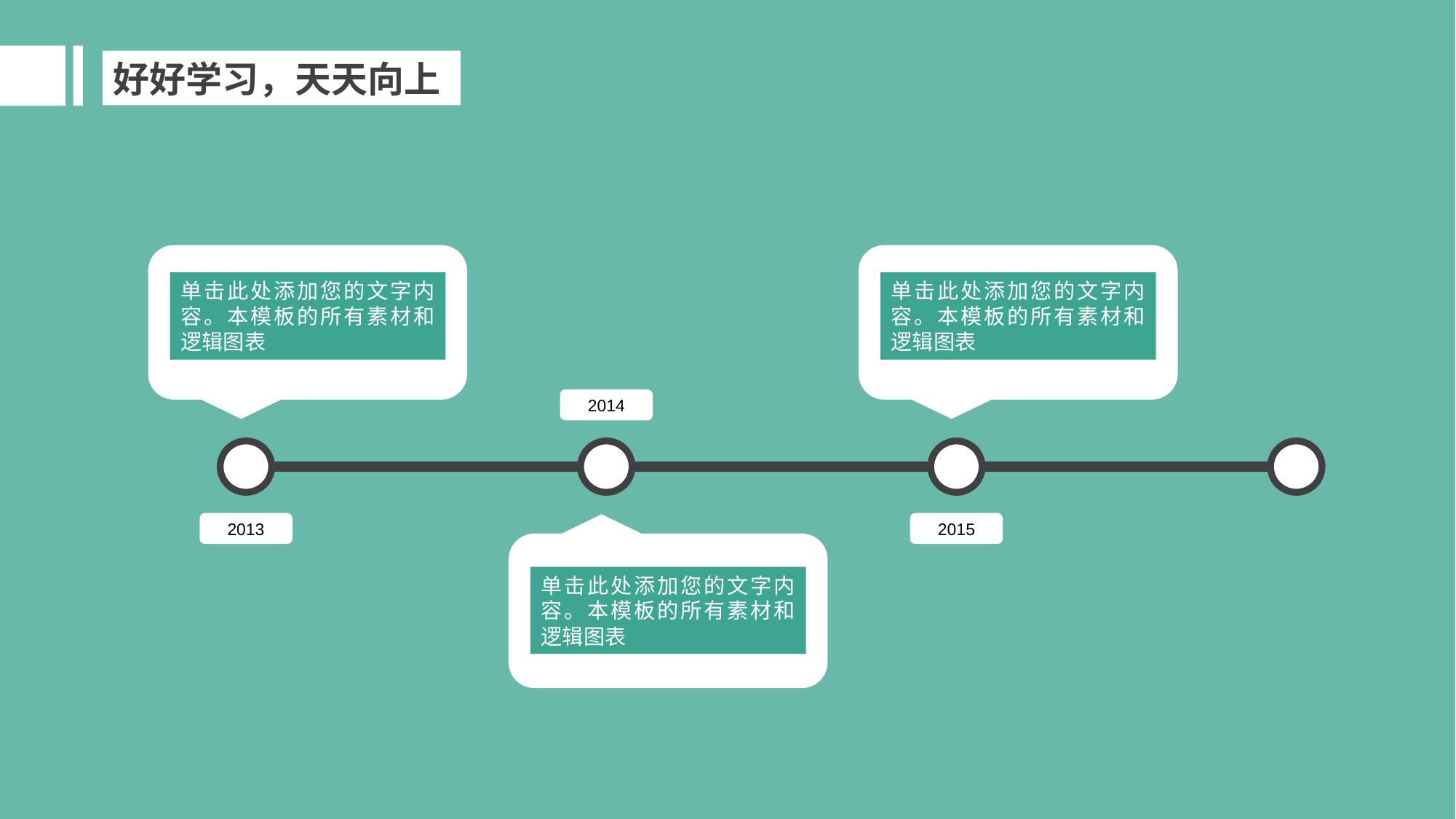

好好学习，天天向上

单击此处添加您的文字内容。本模板的所有素材和逻辑图表
单击此处添加您的文字内容。本模板的所有素材和逻辑图表
2014

2013
2015

单击此处添加您的文字内容。本模板的所有素材和逻辑图表